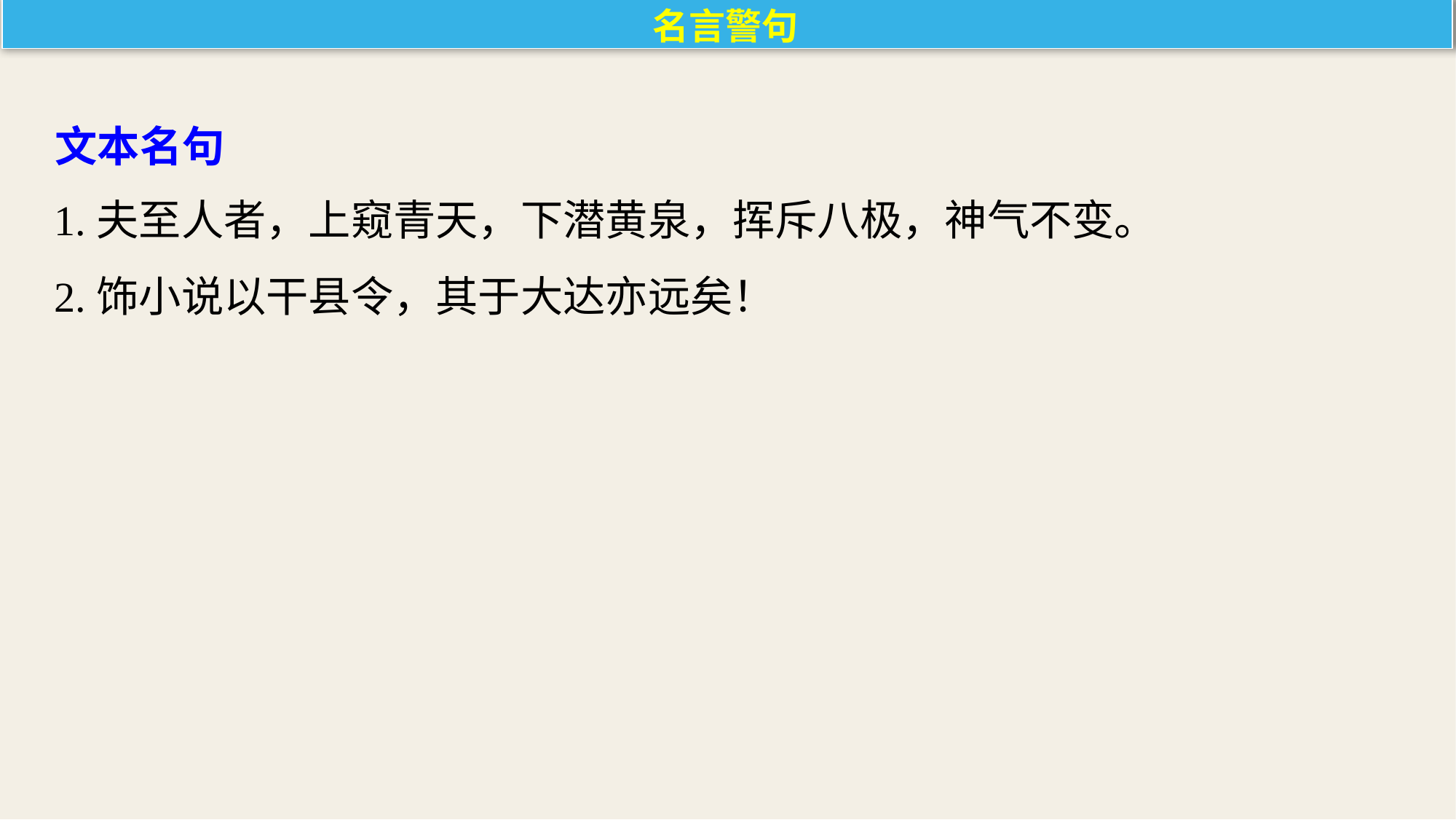

名言警句
文本名句
1.夫至人者，上窥青天，下潜黄泉，挥斥八极，神气不变。
2.饰小说以干县令，其于大达亦远矣！